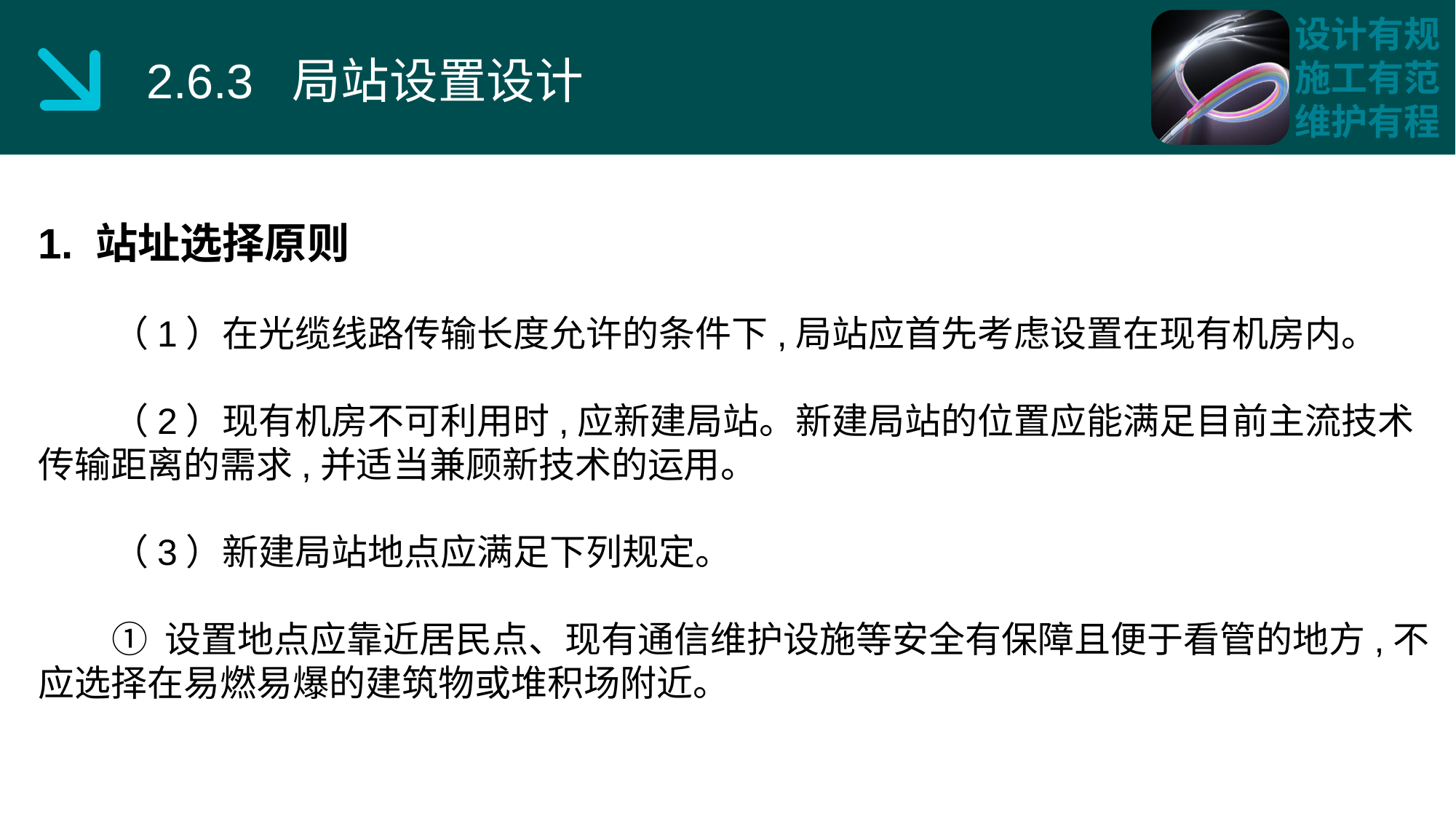

2.6.3  局站设置设计

1. 站址选择原则

        （1）在光缆线路传输长度允许的条件下,局站应首先考虑设置在现有机房内。

        （2）现有机房不可利用时,应新建局站。新建局站的位置应能满足目前主流技术传输距离的需求,并适当兼顾新技术的运用。

        （3）新建局站地点应满足下列规定。

         ① 设置地点应靠近居民点、现有通信维护设施等安全有保障且便于看管的地方,不应选择在易燃易爆的建筑物或堆积场附近。